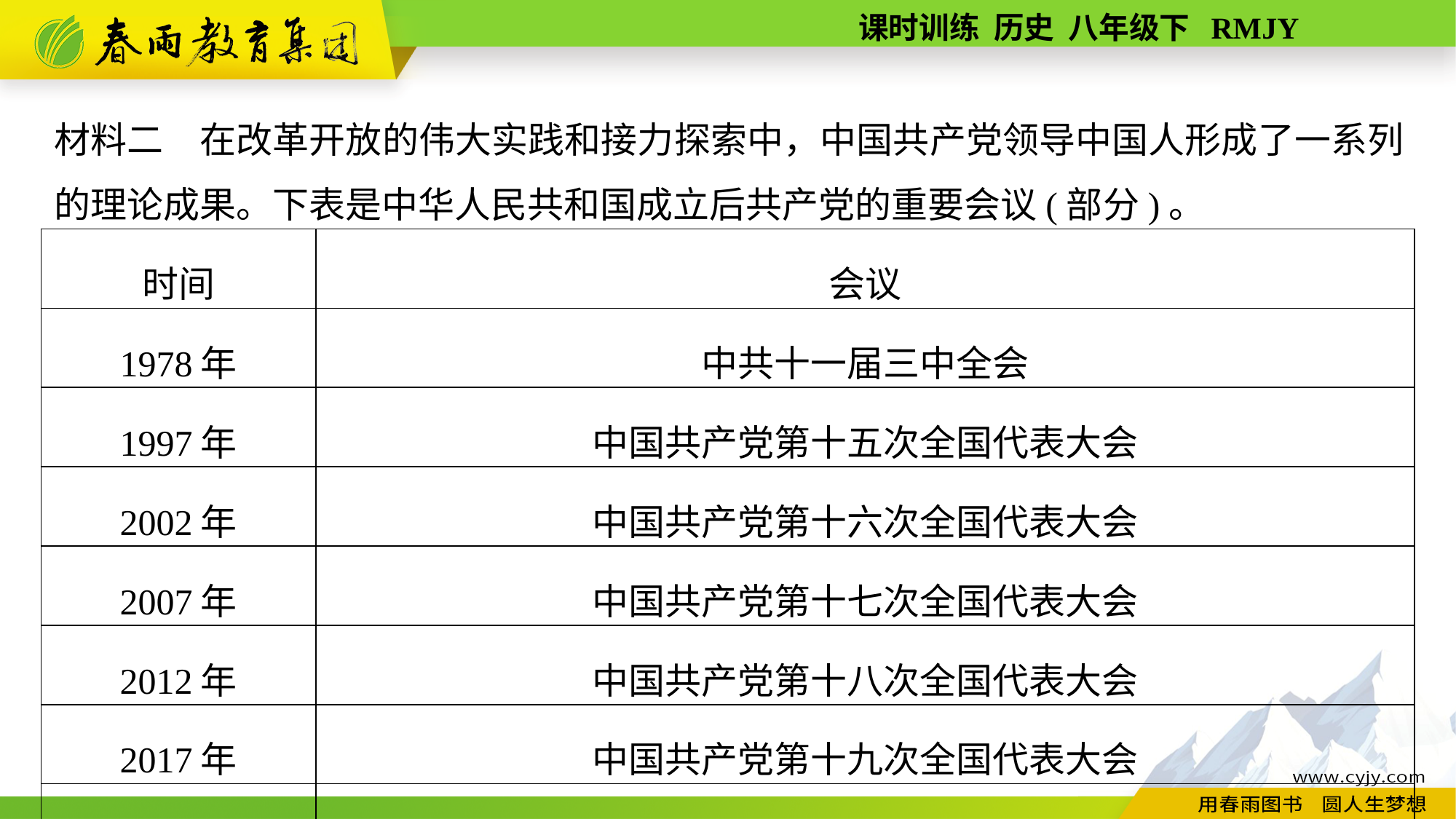

材料二　在改革开放的伟大实践和接力探索中，中国共产党领导中国人形成了一系列的理论成果。下表是中华人民共和国成立后共产党的重要会议(部分)。
| 时间 | 会议 |
| --- | --- |
| 1978年 | 中共十一届三中全会 |
| 1997年 | 中国共产党第十五次全国代表大会 |
| 2002年 | 中国共产党第十六次全国代表大会 |
| 2007年 | 中国共产党第十七次全国代表大会 |
| 2012年 | 中国共产党第十八次全国代表大会 |
| 2017年 | 中国共产党第十九次全国代表大会 |
| 2022年 | 中国共产党第二十次全国代表大会 |